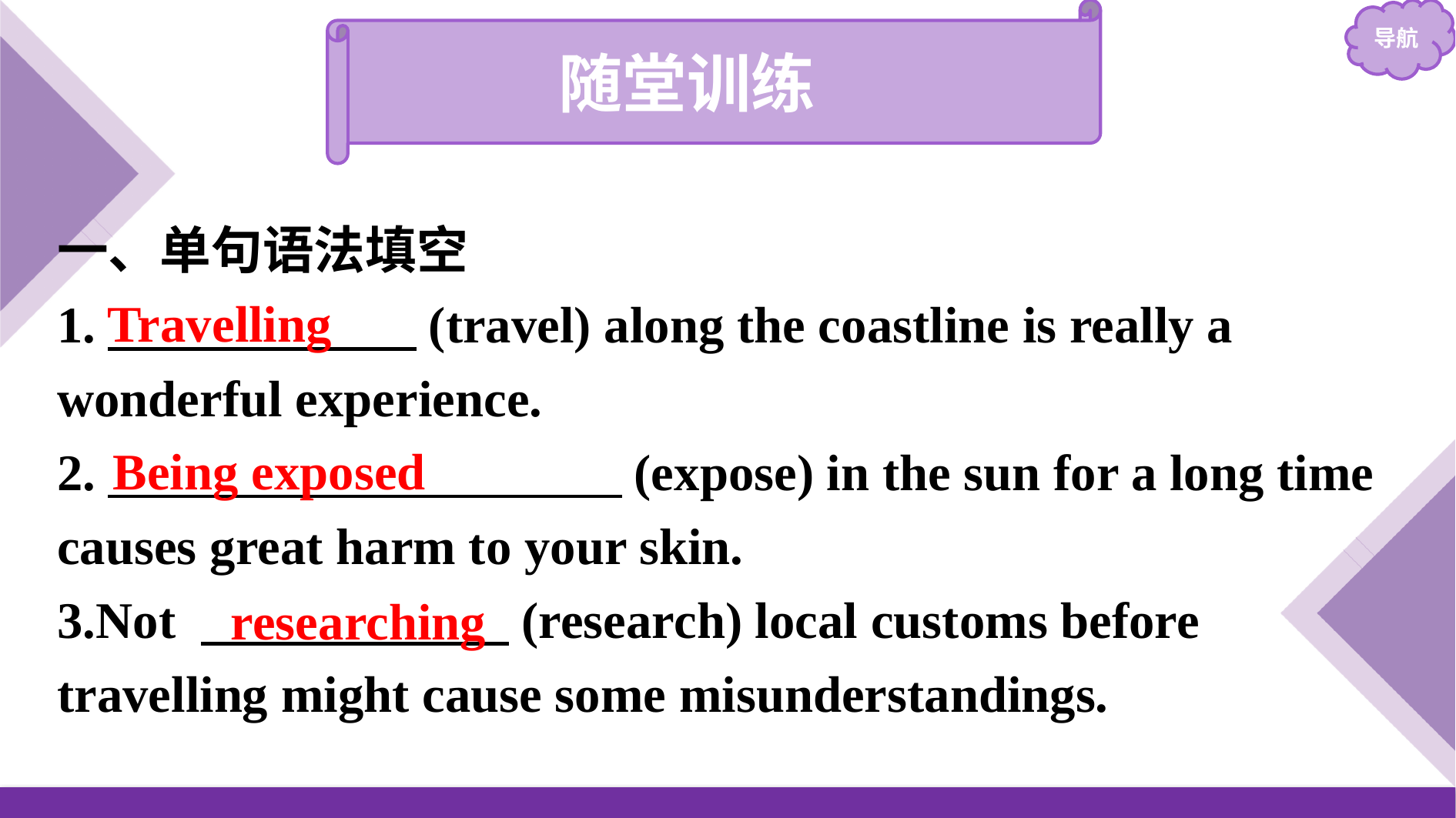

随堂训练
一、单句语法填空
1.　　　　　　(travel) along the coastline is really a wonderful experience.
2.　　　　　　　　　　(expose) in the sun for a long time causes great harm to your skin.
3.Not 　　　　　　(research) local customs before travelling might cause some misunderstandings.
Travelling
Being exposed
researching